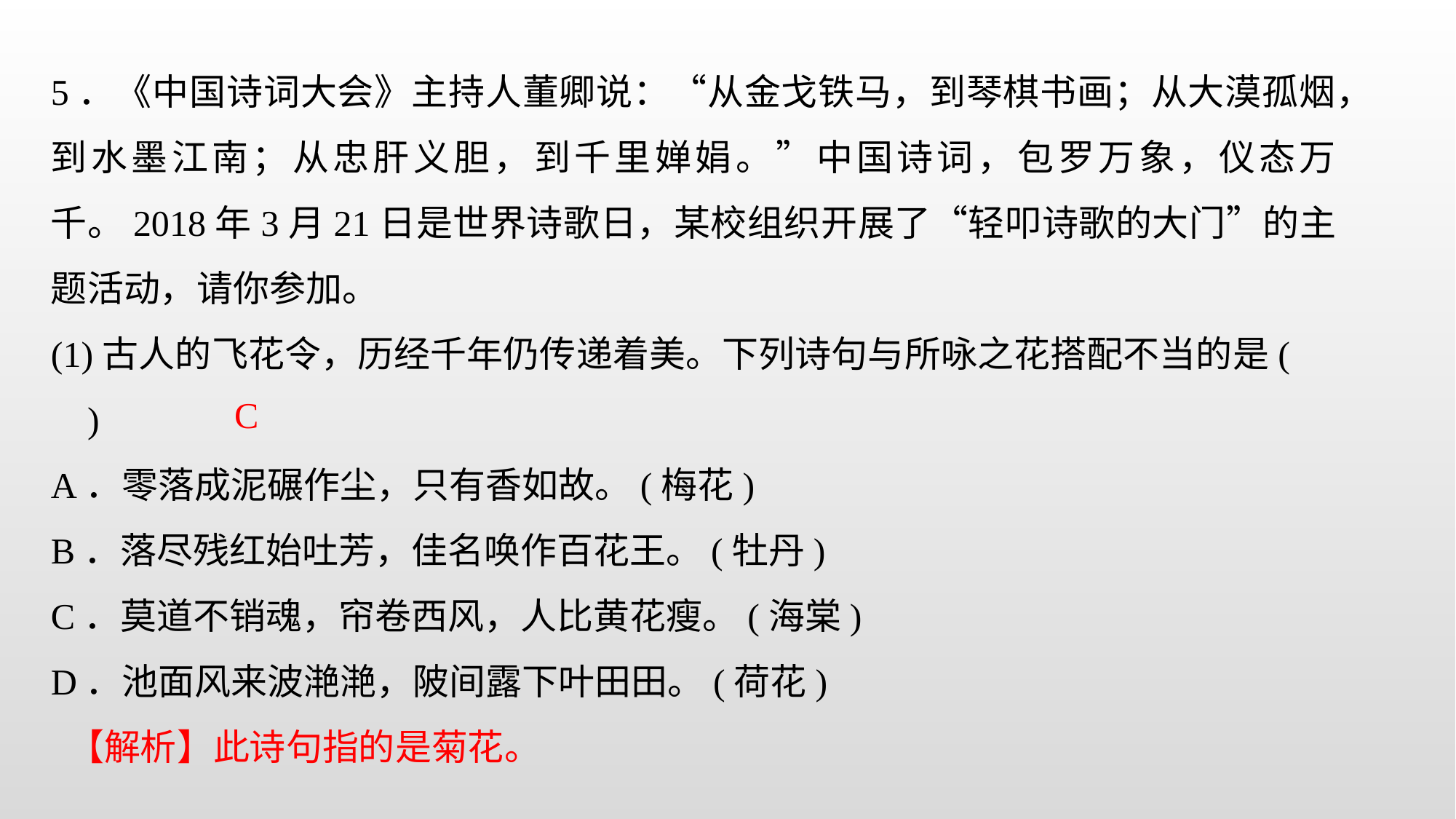

5．《中国诗词大会》主持人董卿说：“从金戈铁马，到琴棋书画；从大漠孤烟，到水墨江南；从忠肝义胆，到千里婵娟。”中国诗词，包罗万象，仪态万千。2018年3月21日是世界诗歌日，某校组织开展了“轻叩诗歌的大门”的主题活动，请你参加。
(1)古人的飞花令，历经千年仍传递着美。下列诗句与所咏之花搭配不当的是(          )
A．零落成泥碾作尘，只有香如故。(梅花)
B．落尽残红始吐芳，佳名唤作百花王。(牡丹)
C．莫道不销魂，帘卷西风，人比黄花瘦。(海棠)
D．池面风来波滟滟，陂间露下叶田田。(荷花)
 【解析】此诗句指的是菊花。
C